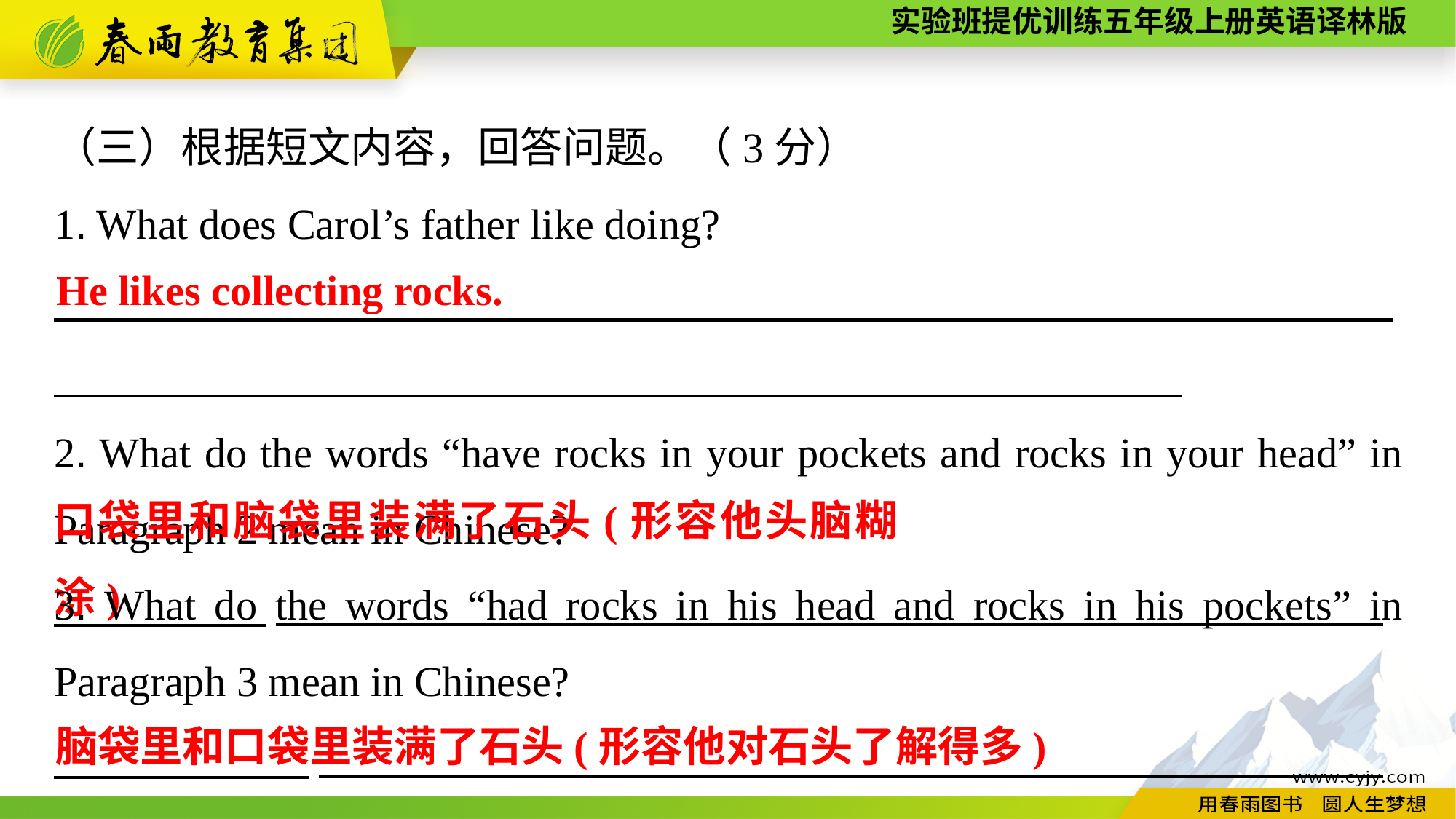

（三）根据短文内容，回答问题。（3分）
1. What does Carol’s father like doing?
　　　　　_____________________________________________________
2. What do the words “have rocks in your pockets and rocks in your head” in Paragraph 2 mean in Chinese?
　　　　　____________________________________________________
He likes collecting rocks.
口袋里和脑袋里装满了石头(形容他头脑糊涂)
3. What do the words “had rocks in his head and rocks in his pockets” in Paragraph 3 mean in Chinese?
　　　　　　__________________________________________________
脑袋里和口袋里装满了石头(形容他对石头了解得多)